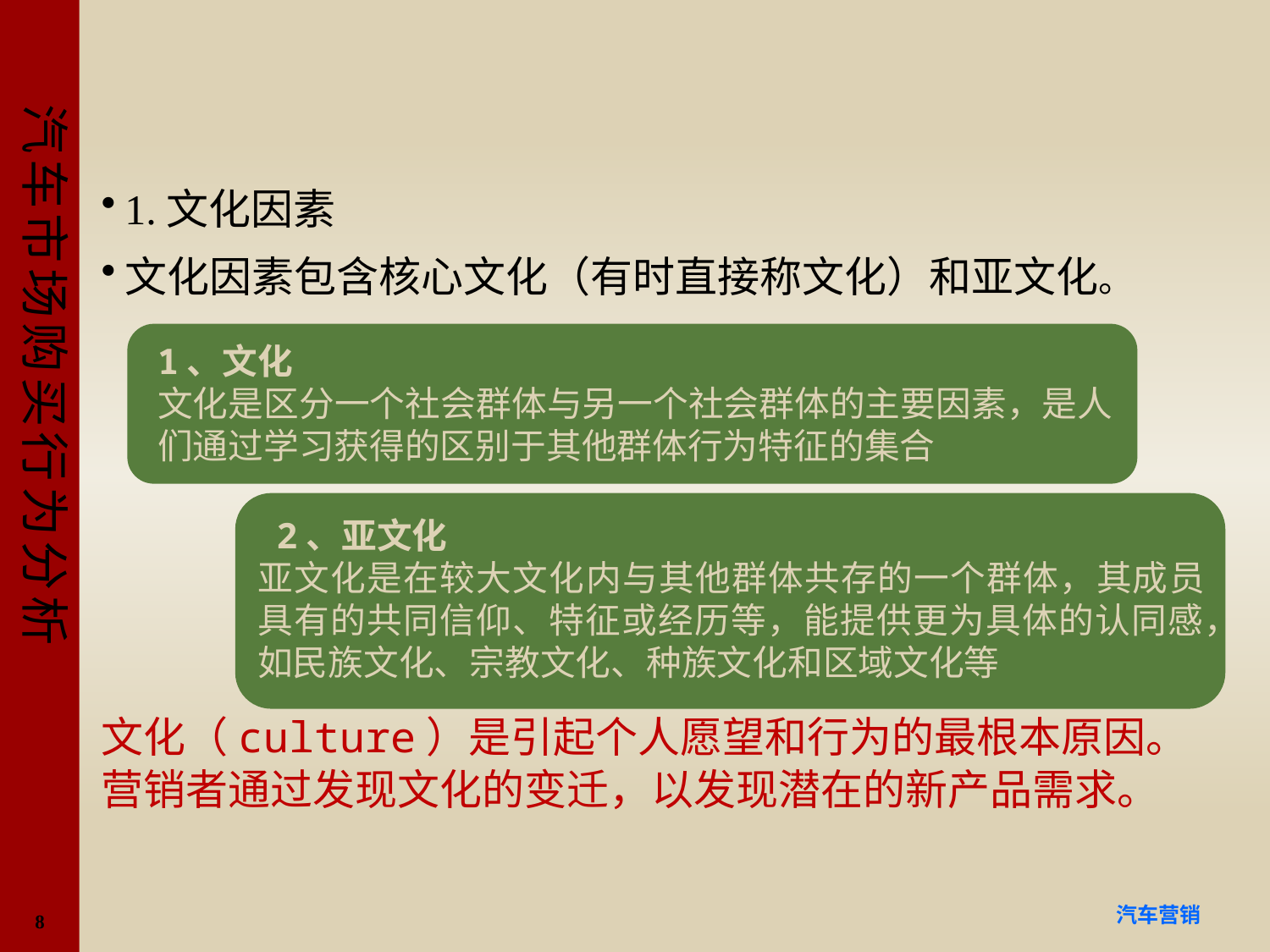

#
1.文化因素
文化因素包含核心文化（有时直接称文化）和亚文化。

文化（culture）是引起个人愿望和行为的最根本原因。营销者通过发现文化的变迁，以发现潜在的新产品需求。

1、文化
文化是区分一个社会群体与另一个社会群体的主要因素，是人们通过学习获得的区别于其他群体行为特征的集合

 2、亚文化
亚文化是在较大文化内与其他群体共存的一个群体，其成员具有的共同信仰、特征或经历等，能提供更为具体的认同感，如民族文化、宗教文化、种族文化和区域文化等
8